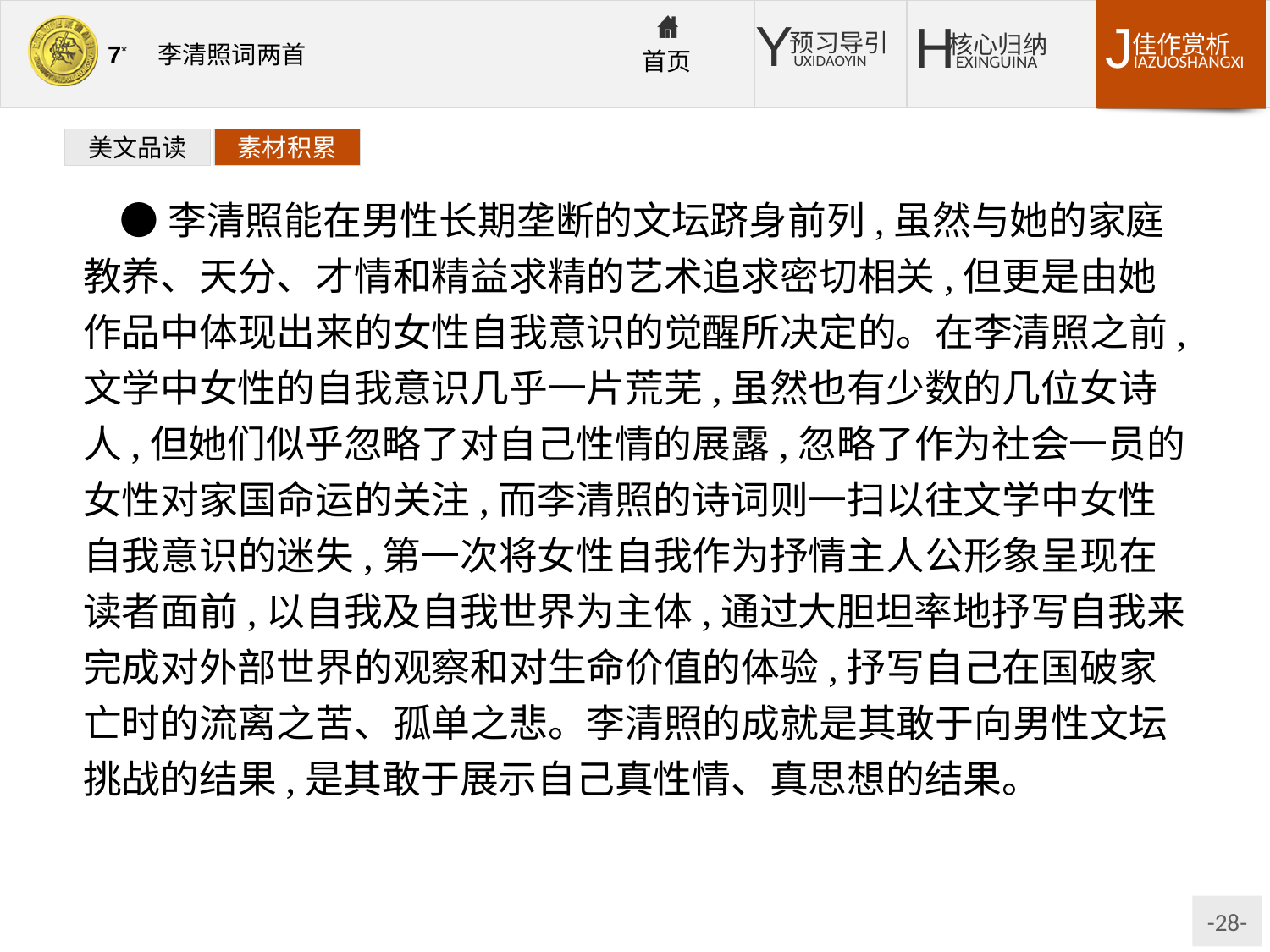

美文品读
素材积累
●李清照能在男性长期垄断的文坛跻身前列,虽然与她的家庭教养、天分、才情和精益求精的艺术追求密切相关,但更是由她作品中体现出来的女性自我意识的觉醒所决定的。在李清照之前,文学中女性的自我意识几乎一片荒芜,虽然也有少数的几位女诗人,但她们似乎忽略了对自己性情的展露,忽略了作为社会一员的女性对家国命运的关注,而李清照的诗词则一扫以往文学中女性自我意识的迷失,第一次将女性自我作为抒情主人公形象呈现在读者面前,以自我及自我世界为主体,通过大胆坦率地抒写自我来完成对外部世界的观察和对生命价值的体验,抒写自己在国破家亡时的流离之苦、孤单之悲。李清照的成就是其敢于向男性文坛挑战的结果,是其敢于展示自己真性情、真思想的结果。